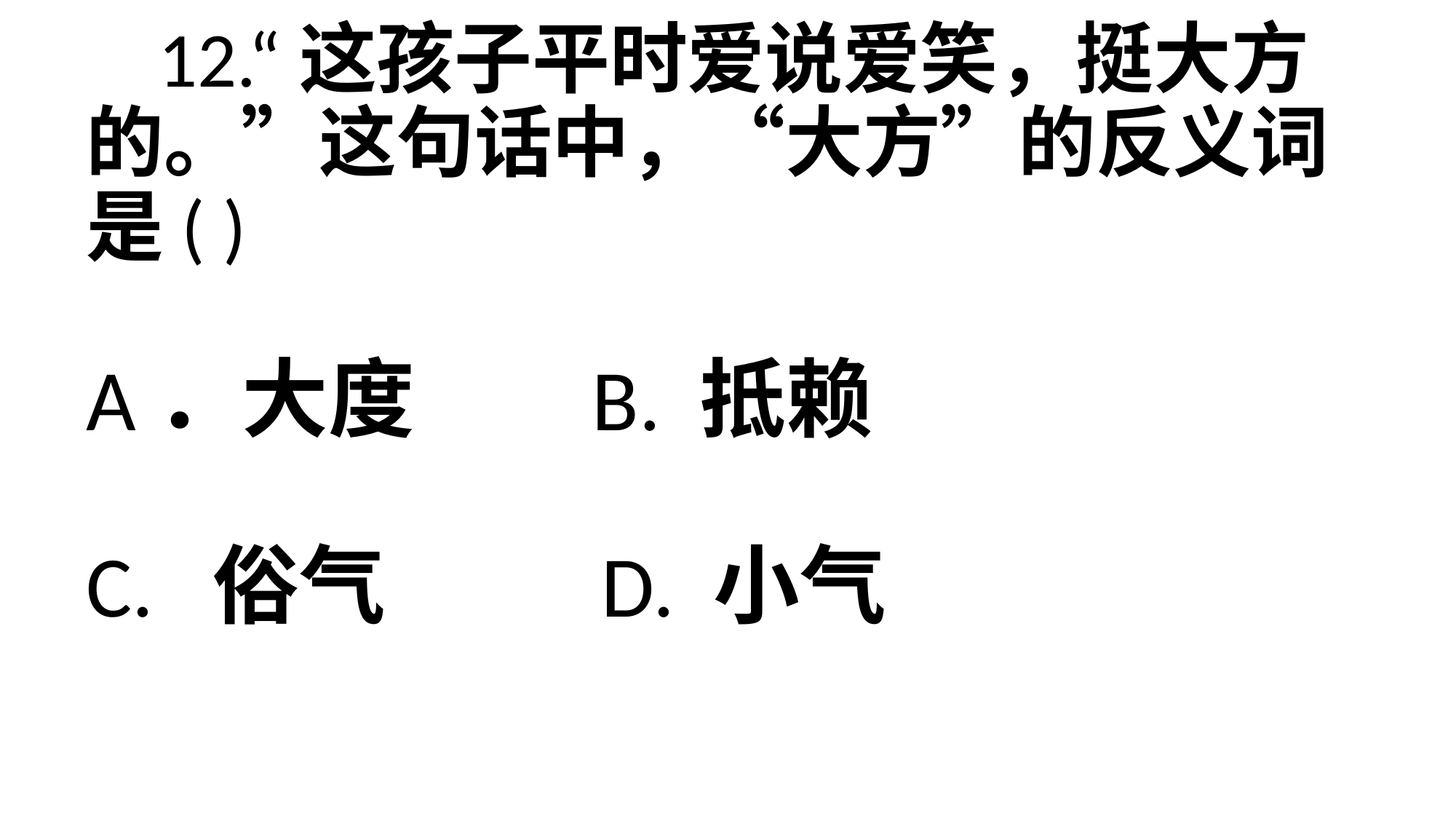

# 12.“这孩子平时爱说爱笑，挺大方的。”这句话中，“大方”的反义词是( ) A．大度        B. 抵赖 C.  俗气          D. 小气